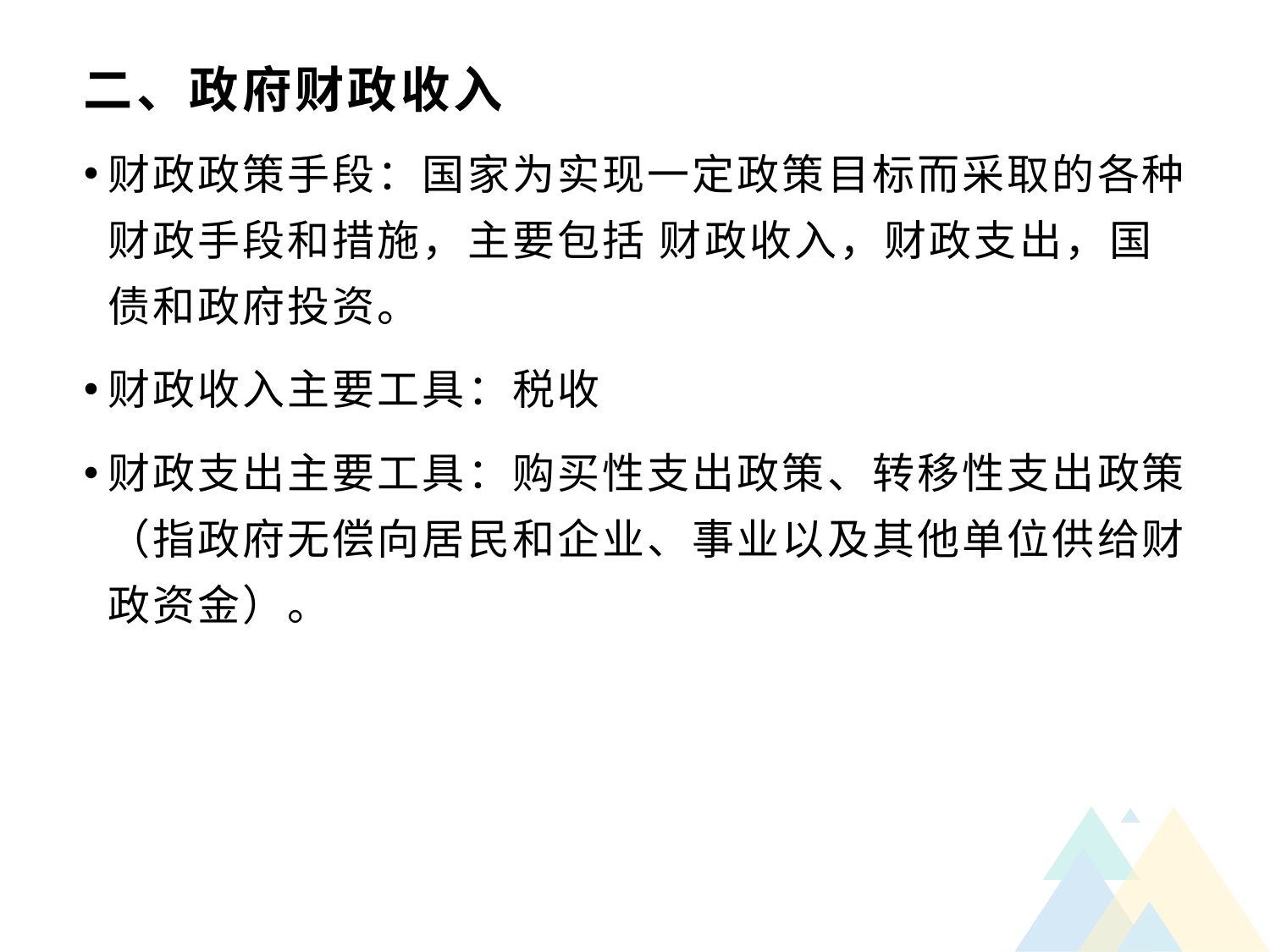

# 二、政府财政收入
财政政策手段：国家为实现一定政策目标而采取的各种财政手段和措施，主要包括 财政收入，财政支出，国债和政府投资。
财政收入主要工具：税收
财政支出主要工具：购买性支出政策、转移性支出政策（指政府无偿向居民和企业、事业以及其他单位供给财政资金）。